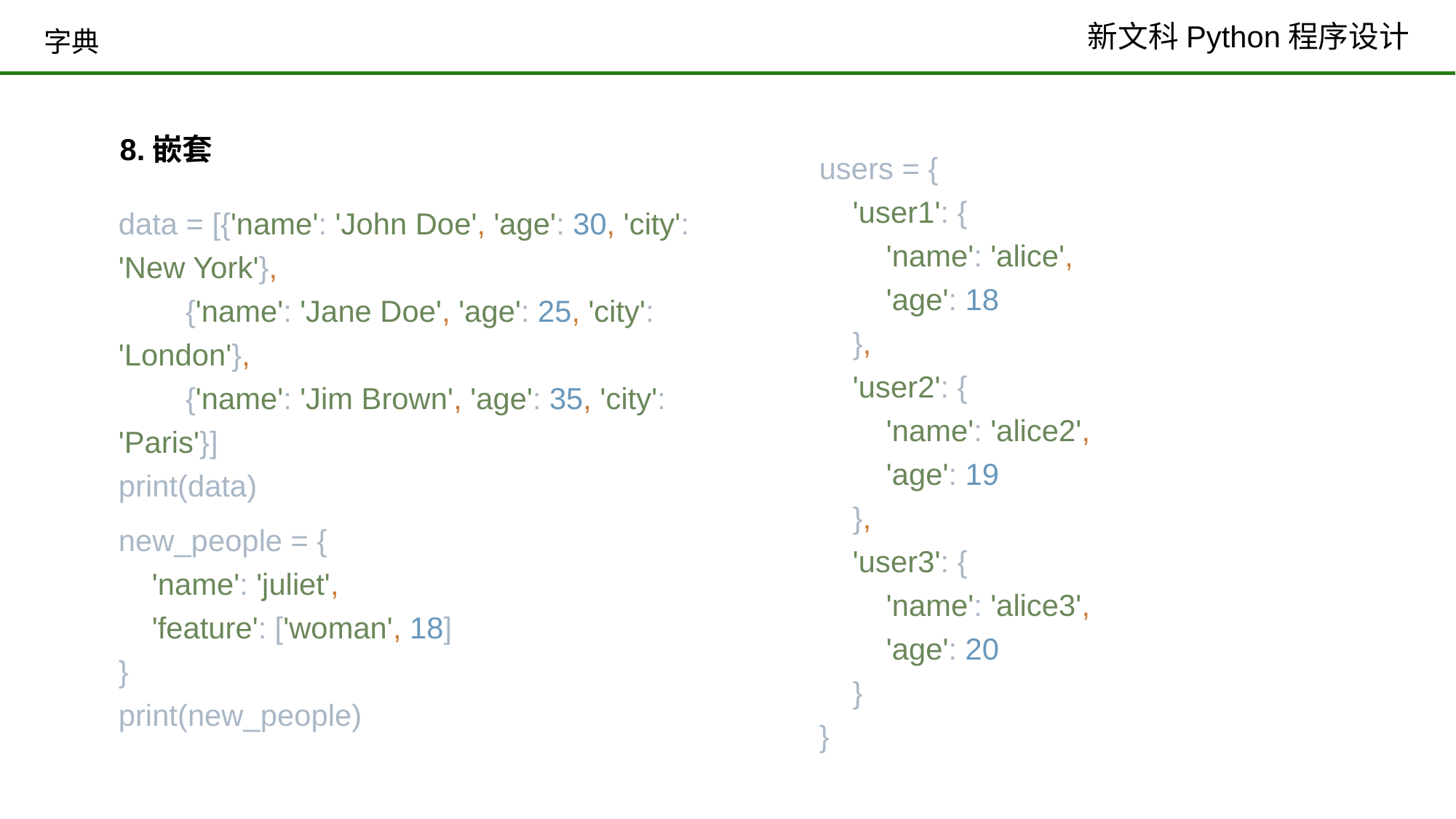

# 字典
8.嵌套
data = [{'name': 'John Doe', 'age': 30, 'city': 'New York'},
        {'name': 'Jane Doe', 'age': 25, 'city': 'London'},
        {'name': 'Jim Brown', 'age': 35, 'city': 'Paris'}]
print(data)
new_people = {
    'name': 'juliet',
    'feature': ['woman', 18]
}
print(new_people)
users = {
    'user1': {
        'name': 'alice',
        'age': 18
    },
    'user2': {
        'name': 'alice2',
        'age': 19
    },
    'user3': {
        'name': 'alice3',
        'age': 20
    }
}